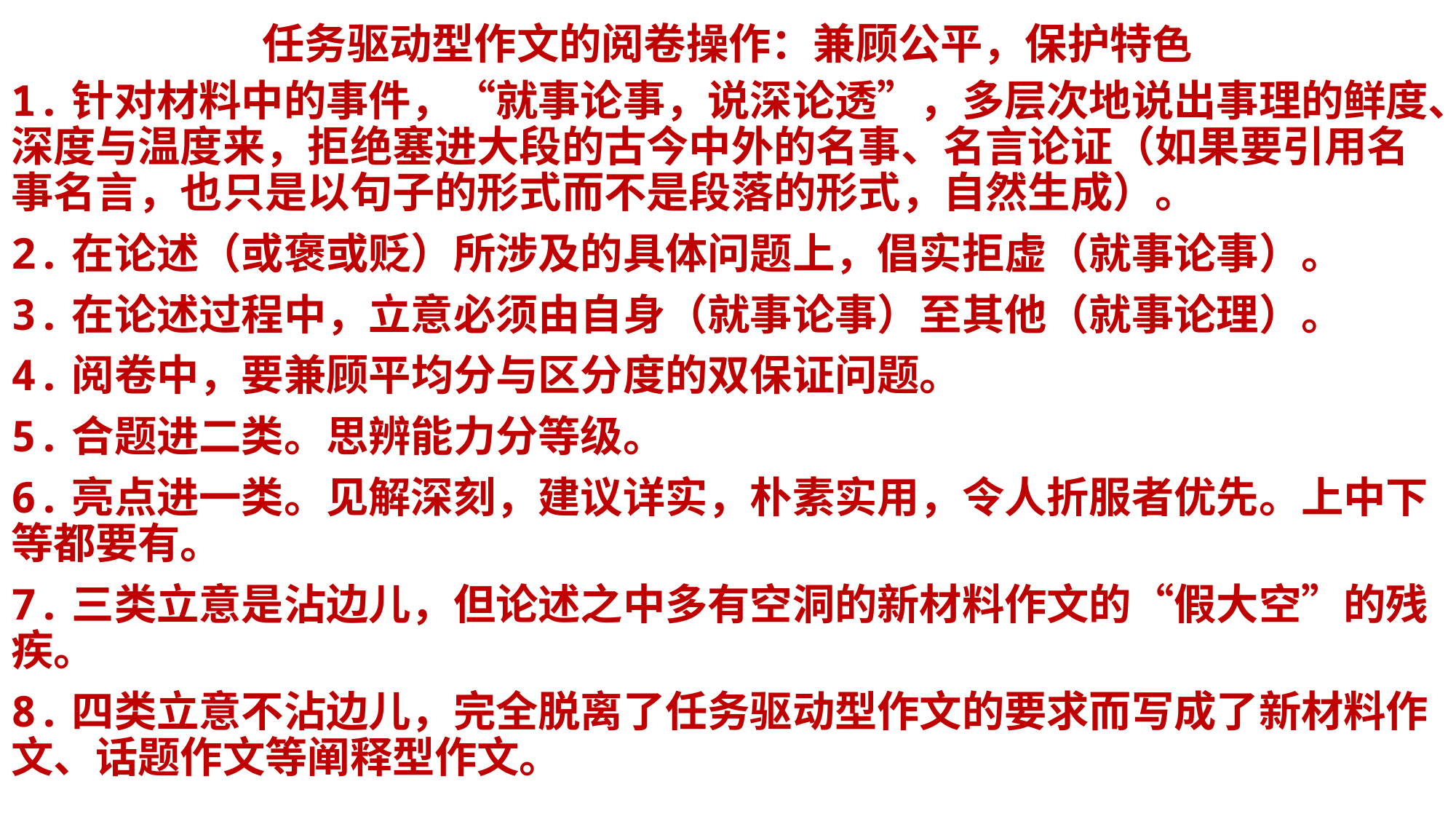

# 任务驱动型作文的阅卷操作：兼顾公平，保护特色
1.针对材料中的事件，“就事论事，说深论透”，多层次地说出事理的鲜度、深度与温度来，拒绝塞进大段的古今中外的名事、名言论证（如果要引用名事名言，也只是以句子的形式而不是段落的形式，自然生成）。
2.在论述（或褒或贬）所涉及的具体问题上，倡实拒虚（就事论事）。
3.在论述过程中，立意必须由自身（就事论事）至其他（就事论理）。
4.阅卷中，要兼顾平均分与区分度的双保证问题。
5.合题进二类。思辨能力分等级。
6.亮点进一类。见解深刻，建议详实，朴素实用，令人折服者优先。上中下等都要有。
7.三类立意是沾边儿，但论述之中多有空洞的新材料作文的“假大空”的残疾。
8.四类立意不沾边儿，完全脱离了任务驱动型作文的要求而写成了新材料作文、话题作文等阐释型作文。